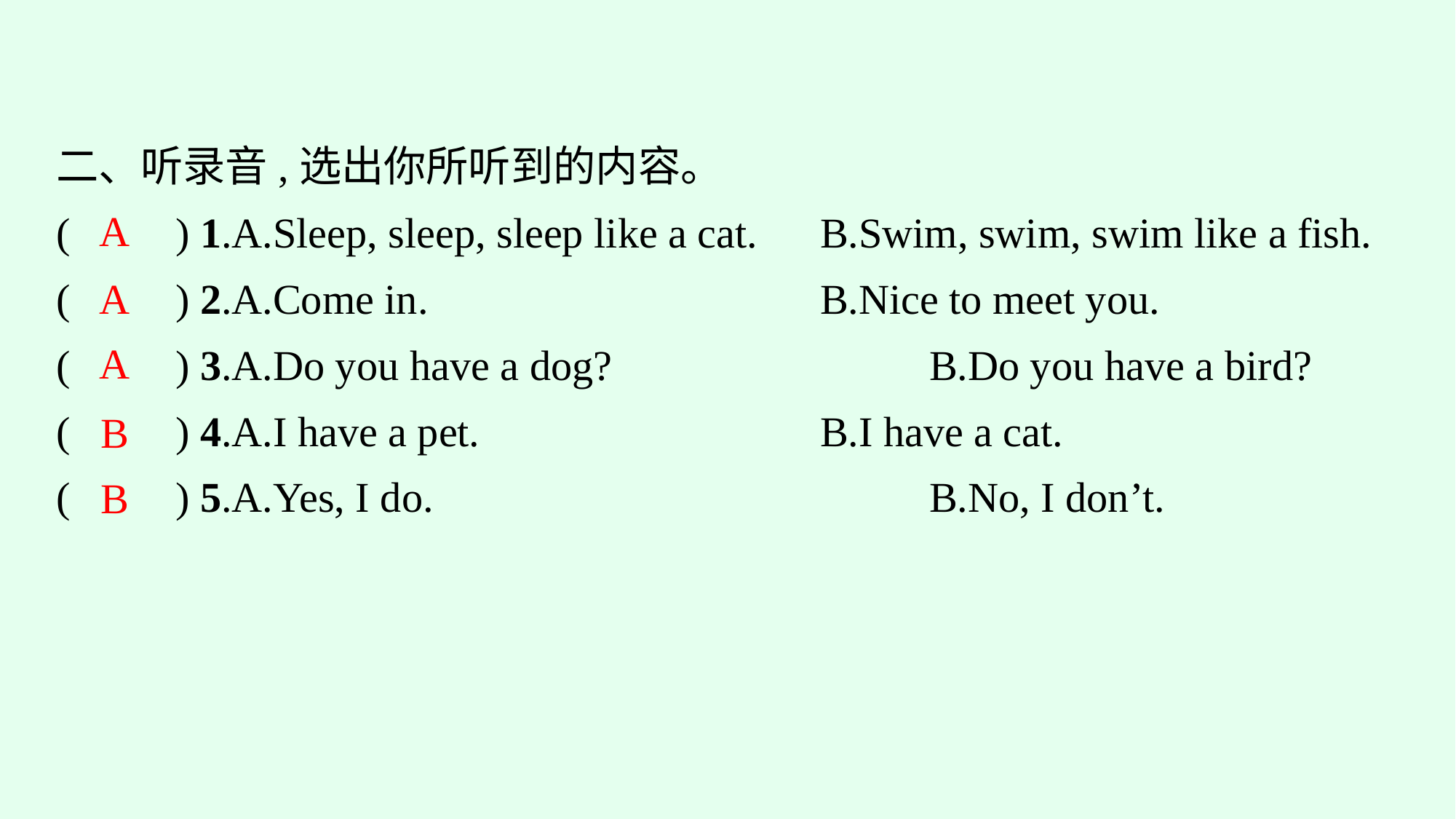

二、听录音,选出你所听到的内容。
(　　) 1.A.Sleep, sleep, sleep like a cat.　	B.Swim, swim, swim like a fish.
(　　) 2.A.Come in.					B.Nice to meet you.
(　　) 3.A.Do you have a dog?			B.Do you have a bird?
(　　) 4.A.I have a pet.				B.I have a cat.
(　　) 5.A.Yes, I do.					B.No, I don’t.
A
A
A
B
B